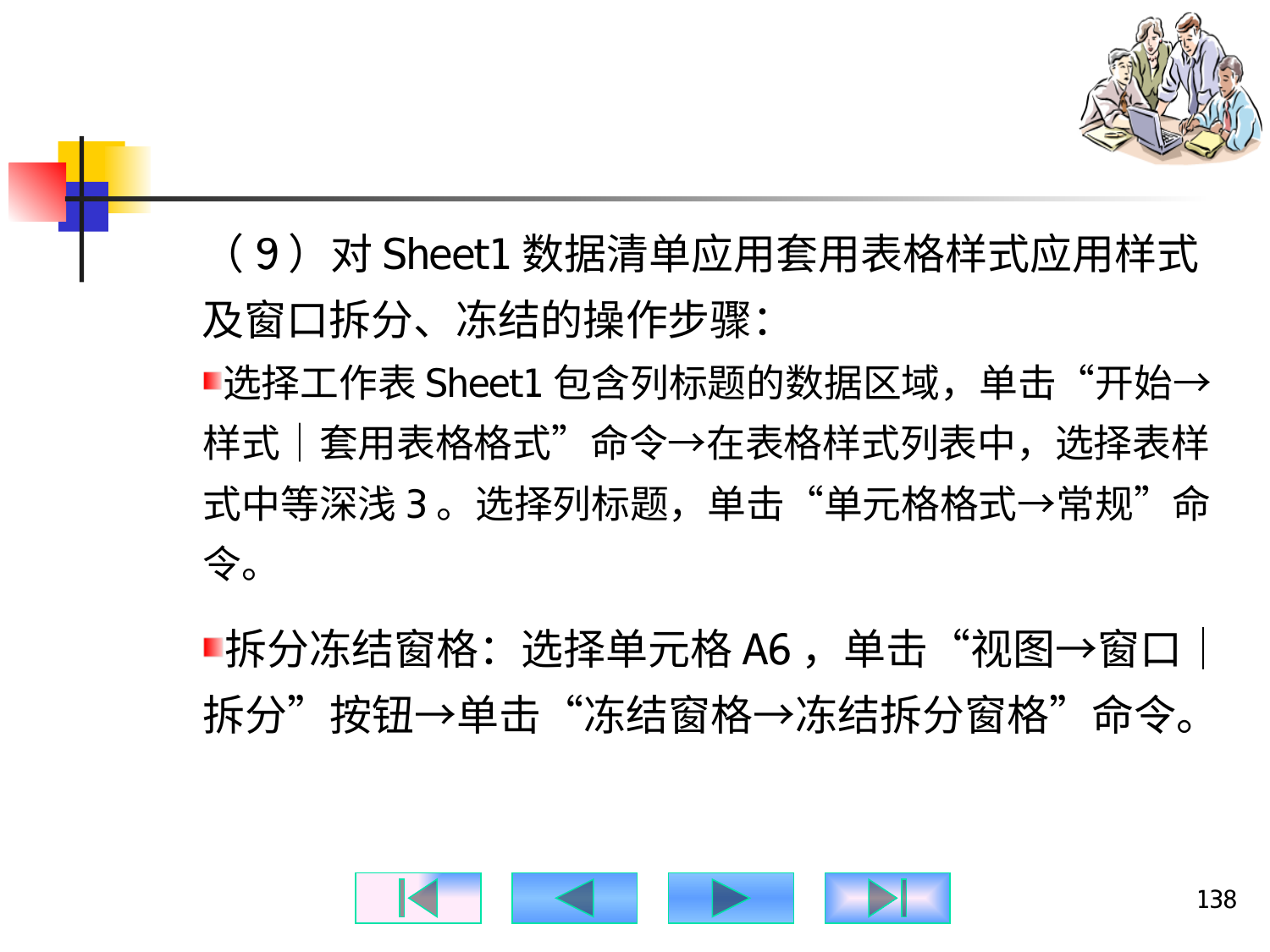

#
（9）对Sheet1数据清单应用套用表格样式应用样式及窗口拆分、冻结的操作步骤：
选择工作表Sheet1包含列标题的数据区域，单击“开始→样式｜套用表格格式”命令→在表格样式列表中，选择表样式中等深浅3。选择列标题，单击“单元格格式→常规”命令。
拆分冻结窗格：选择单元格A6，单击“视图→窗口｜拆分”按钮→单击“冻结窗格→冻结拆分窗格”命令。

138